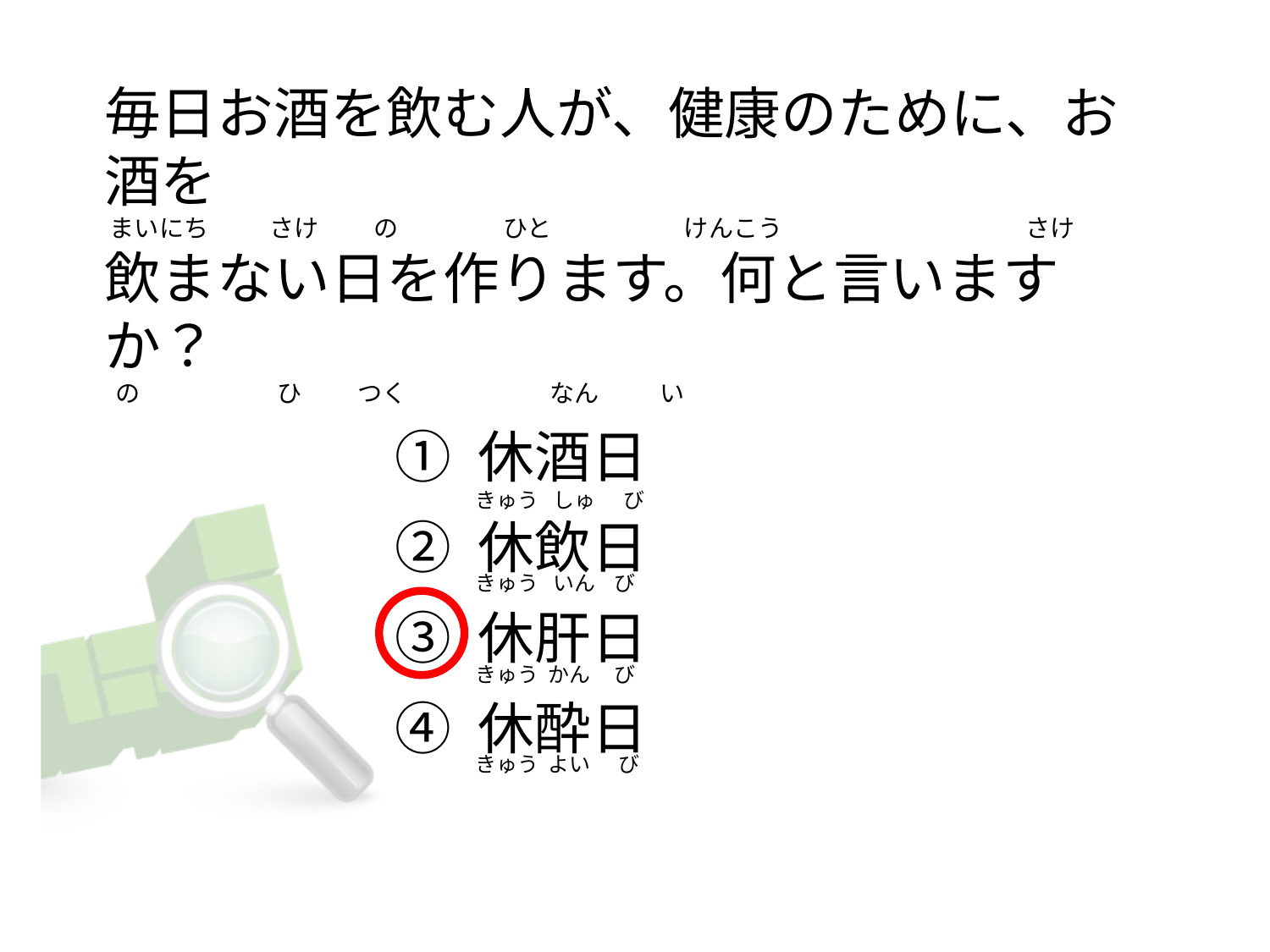

# 毎日お酒を飲む人が、健康のために、お酒を  まいにち           さけ          の　　　　 ひと　 　　　     けんこう                                            さけ 飲まない日を作ります。何と言いますか？   の                         ひ          つく                          なん           い
① 休酒日
② 休飲日
③ 休肝日
④ 休酔日
きゅう   しゅ      び
きゅう   いん    び

きゅう  かん     び
きゅう  よい      び